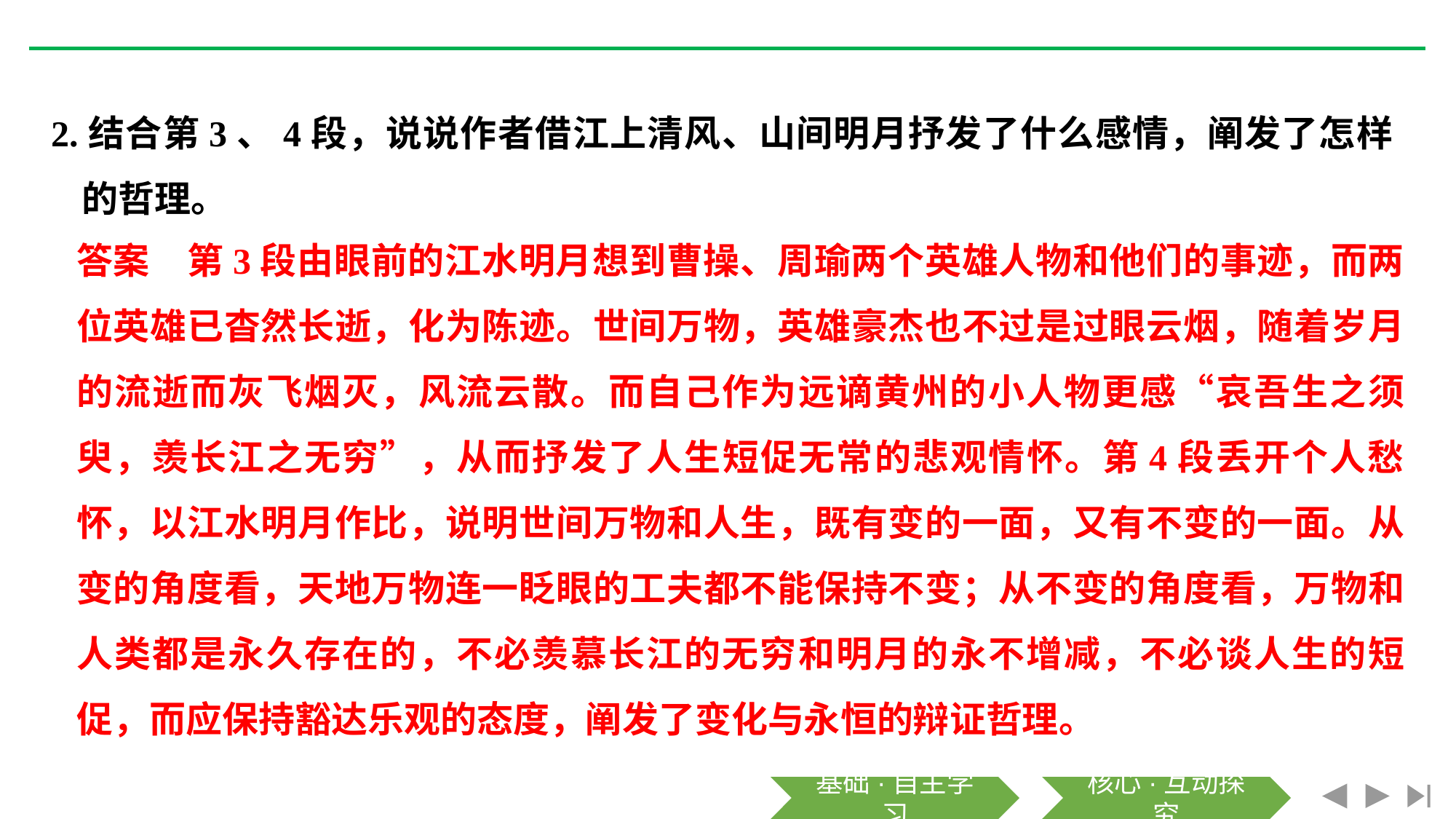

2.结合第3、4段，说说作者借江上清风、山间明月抒发了什么感情，阐发了怎样的哲理。
答案　第3段由眼前的江水明月想到曹操、周瑜两个英雄人物和他们的事迹，而两位英雄已杳然长逝，化为陈迹。世间万物，英雄豪杰也不过是过眼云烟，随着岁月的流逝而灰飞烟灭，风流云散。而自己作为远谪黄州的小人物更感“哀吾生之须臾，羡长江之无穷”，从而抒发了人生短促无常的悲观情怀。第4段丢开个人愁怀，以江水明月作比，说明世间万物和人生，既有变的一面，又有不变的一面。从变的角度看，天地万物连一眨眼的工夫都不能保持不变；从不变的角度看，万物和人类都是永久存在的，不必羡慕长江的无穷和明月的永不增减，不必谈人生的短促，而应保持豁达乐观的态度，阐发了变化与永恒的辩证哲理。